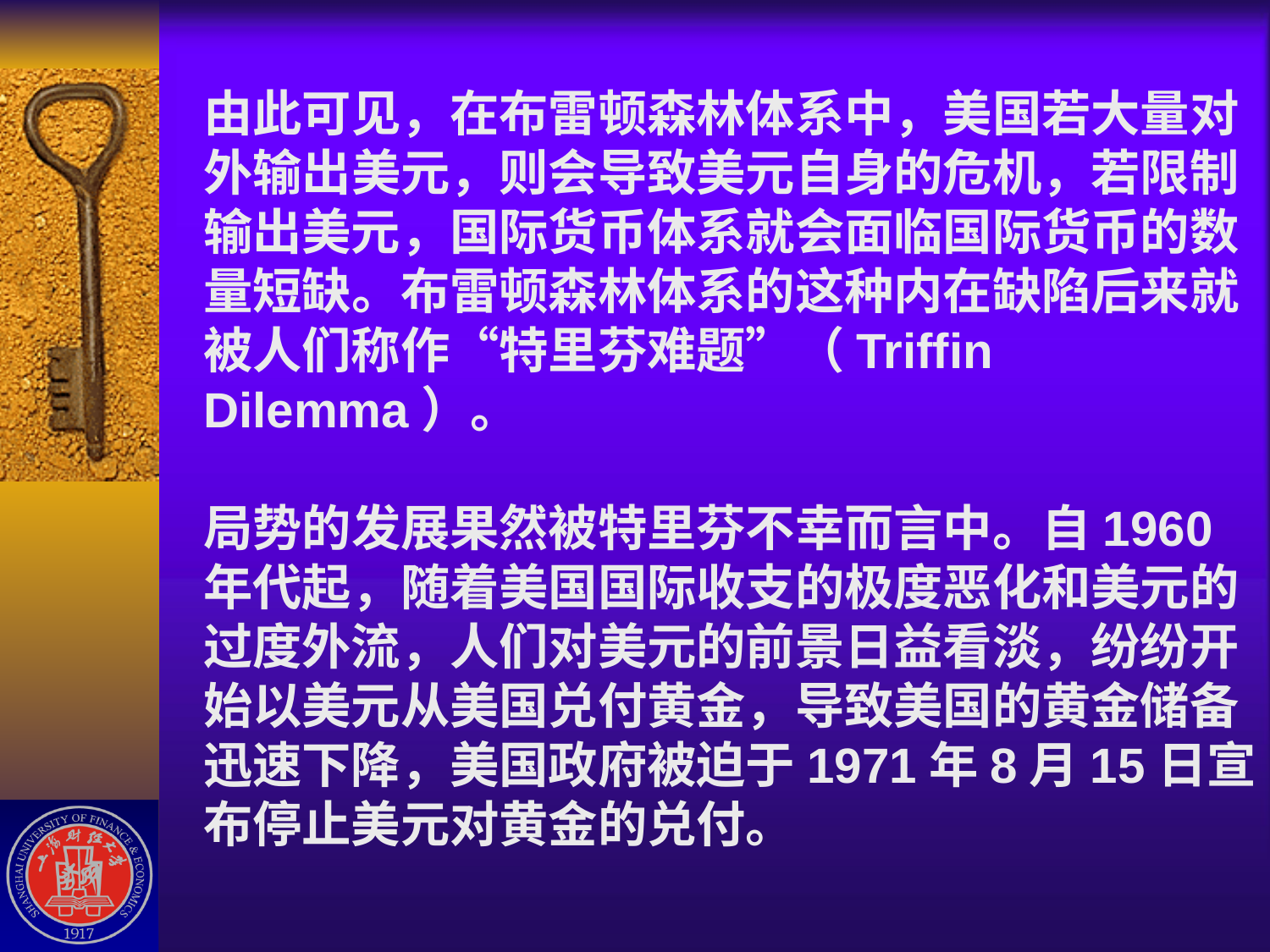

# 由此可见，在布雷顿森林体系中，美国若大量对外输出美元，则会导致美元自身的危机，若限制输出美元，国际货币体系就会面临国际货币的数量短缺。布雷顿森林体系的这种内在缺陷后来就被人们称作“特里芬难题”（Triffin Dilemma）。 局势的发展果然被特里芬不幸而言中。自1960年代起，随着美国国际收支的极度恶化和美元的过度外流，人们对美元的前景日益看淡，纷纷开始以美元从美国兑付黄金，导致美国的黄金储备迅速下降，美国政府被迫于1971年8月15日宣布停止美元对黄金的兑付。